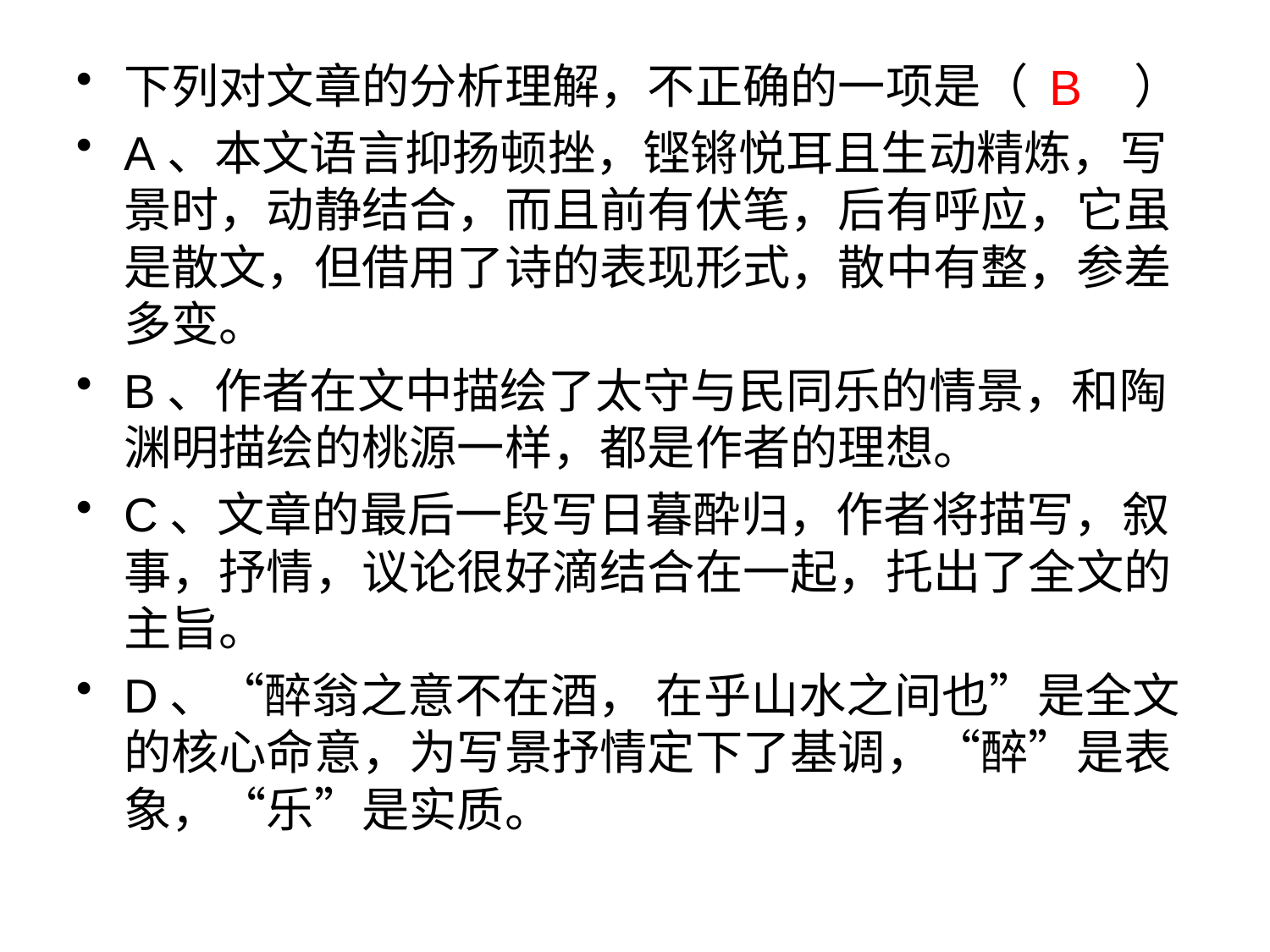

下列对文章的分析理解，不正确的一项是（          ）
A、本文语言抑扬顿挫，铿锵悦耳且生动精炼，写景时，动静结合，而且前有伏笔，后有呼应，它虽是散文，但借用了诗的表现形式，散中有整，参差多变。
B、作者在文中描绘了太守与民同乐的情景，和陶渊明描绘的桃源一样，都是作者的理想。
C、文章的最后一段写日暮酔归，作者将描写，叙事，抒情，议论很好滴结合在一起，托出了全文的主旨。
D、“醉翁之意不在酒， 在乎山水之间也”是全文的核心命意，为写景抒情定下了基调，“醉”是表象，“乐”是实质。

B